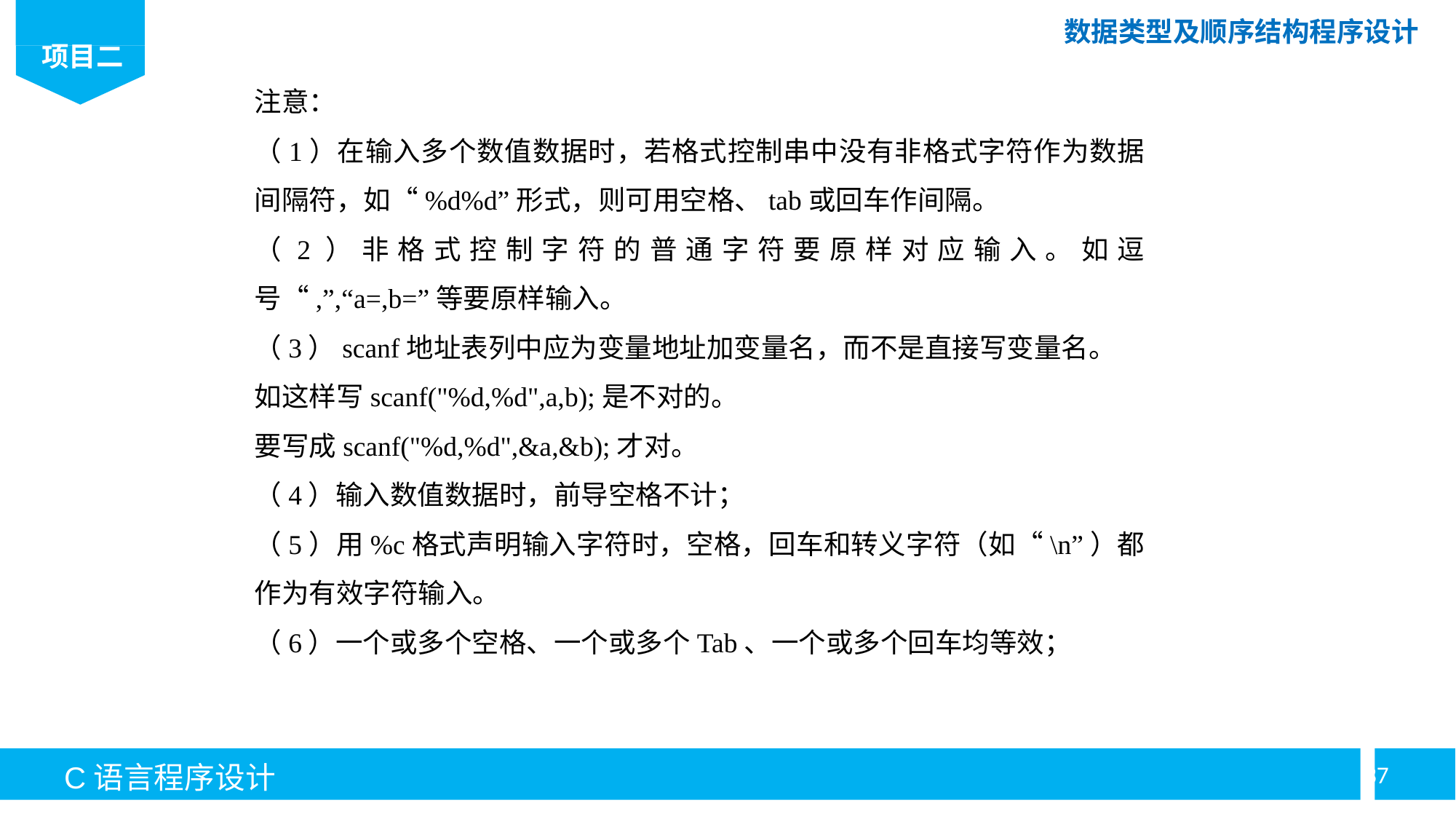

注意：
（1）在输入多个数值数据时，若格式控制串中没有非格式字符作为数据间隔符，如“%d%d”形式，则可用空格、tab或回车作间隔。
（2）非格式控制字符的普通字符要原样对应输入。如逗号“,”,“a=,b=”等要原样输入。
（3）scanf地址表列中应为变量地址加变量名，而不是直接写变量名。
如这样写scanf("%d,%d",a,b);是不对的。
要写成scanf("%d,%d",&a,&b);才对。
（4）输入数值数据时，前导空格不计；
（5）用%c格式声明输入字符时，空格，回车和转义字符（如“\n”）都作为有效字符输入。
（6）一个或多个空格、一个或多个Tab、一个或多个回车均等效；